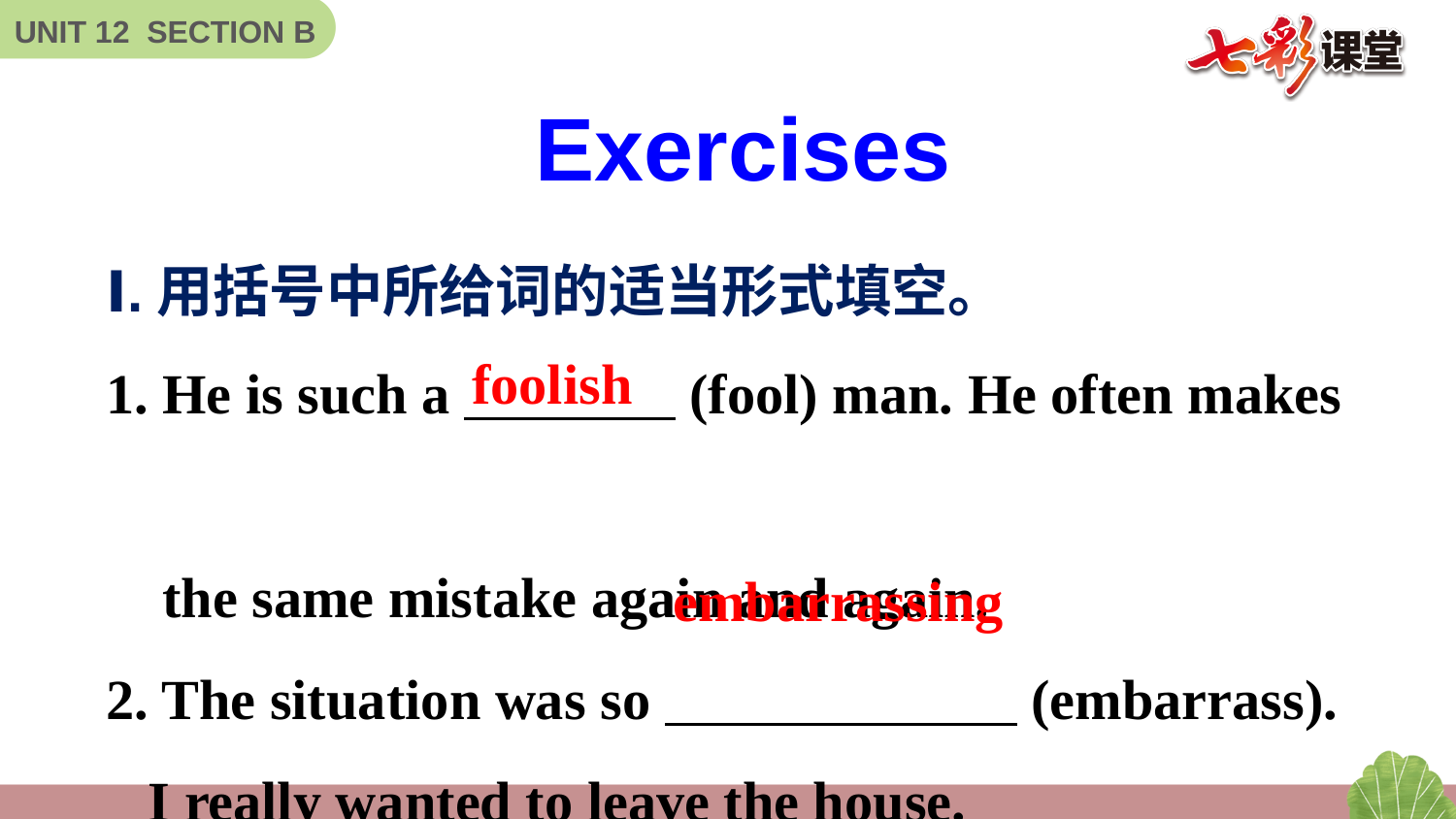

Exercises
Ⅰ.用括号中所给词的适当形式填空。
1. He is such a                 (fool) man. He often makes
    the same mistake again and again.
2. The situation was so                           (embarrass).
   I really wanted to leave the house.
foolish
embarrassing